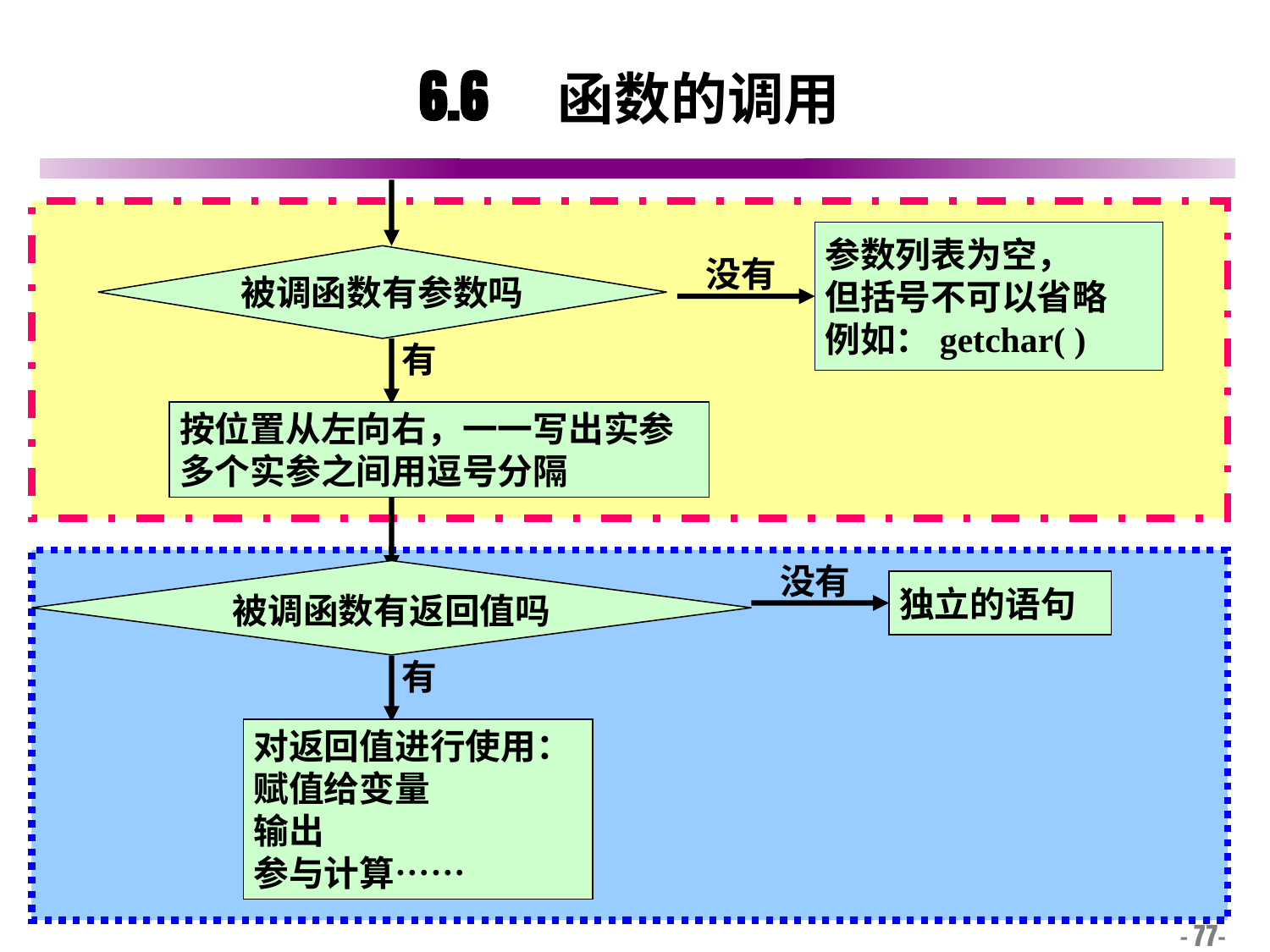

# 6.6　函数的调用

参数列表为空，
但括号不可以省略
例如：getchar( )
 没有

被调函数有参数吗
有

按位置从左向右，一一写出实参
多个实参之间用逗号分隔

 没有

被调函数有返回值吗
独立的语句
有

对返回值进行使用：
赋值给变量
输出
参与计算……
 - 77-